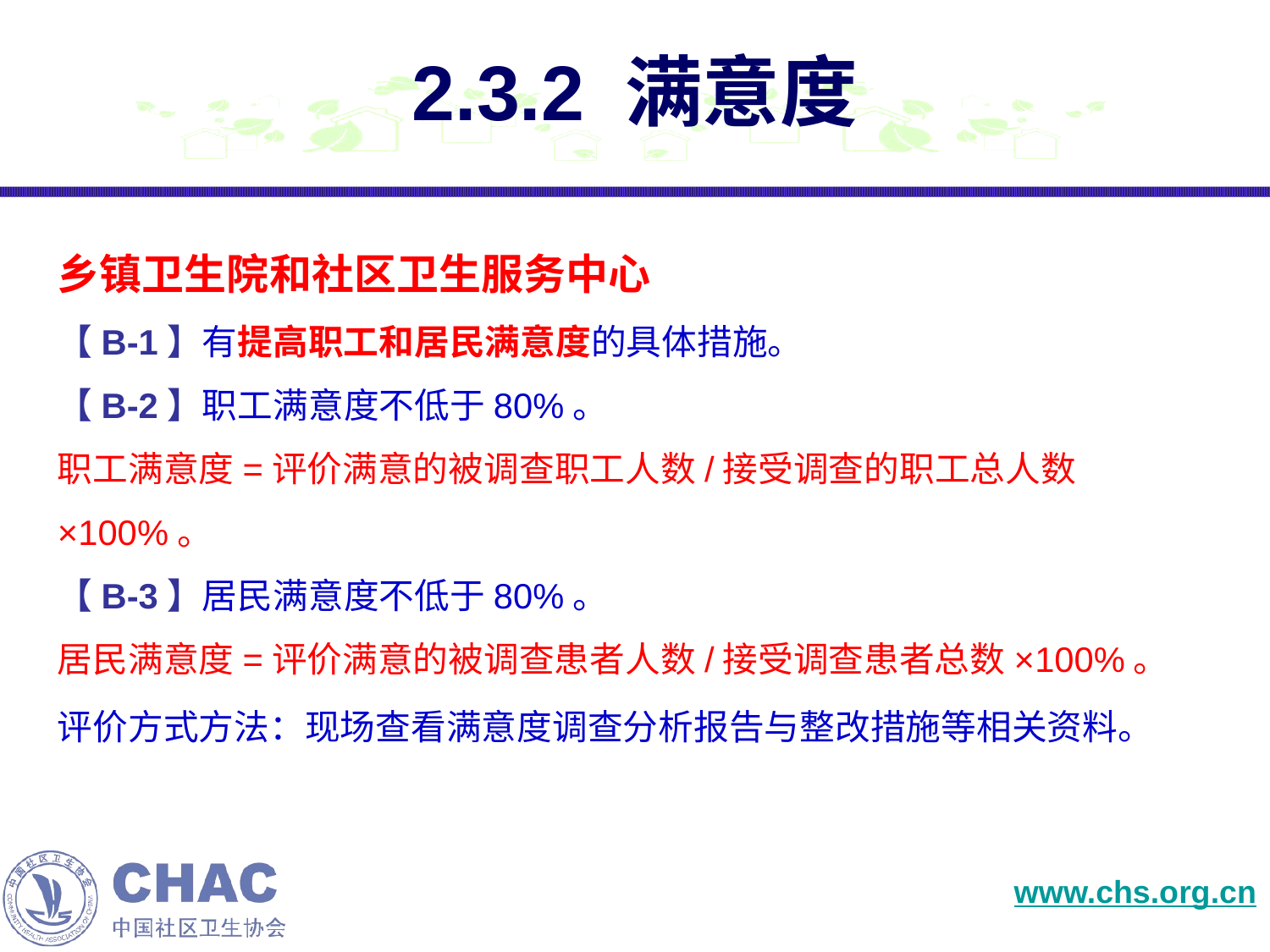

# 2.3.2 满意度
乡镇卫生院和社区卫生服务中心
【B-1】有提高职工和居民满意度的具体措施。
【B-2】职工满意度不低于80%。
职工满意度=评价满意的被调查职工人数/接受调查的职工总人数×100%。
【B-3】居民满意度不低于80%。
居民满意度=评价满意的被调查患者人数/接受调查患者总数×100%。
评价方式方法：现场查看满意度调查分析报告与整改措施等相关资料。